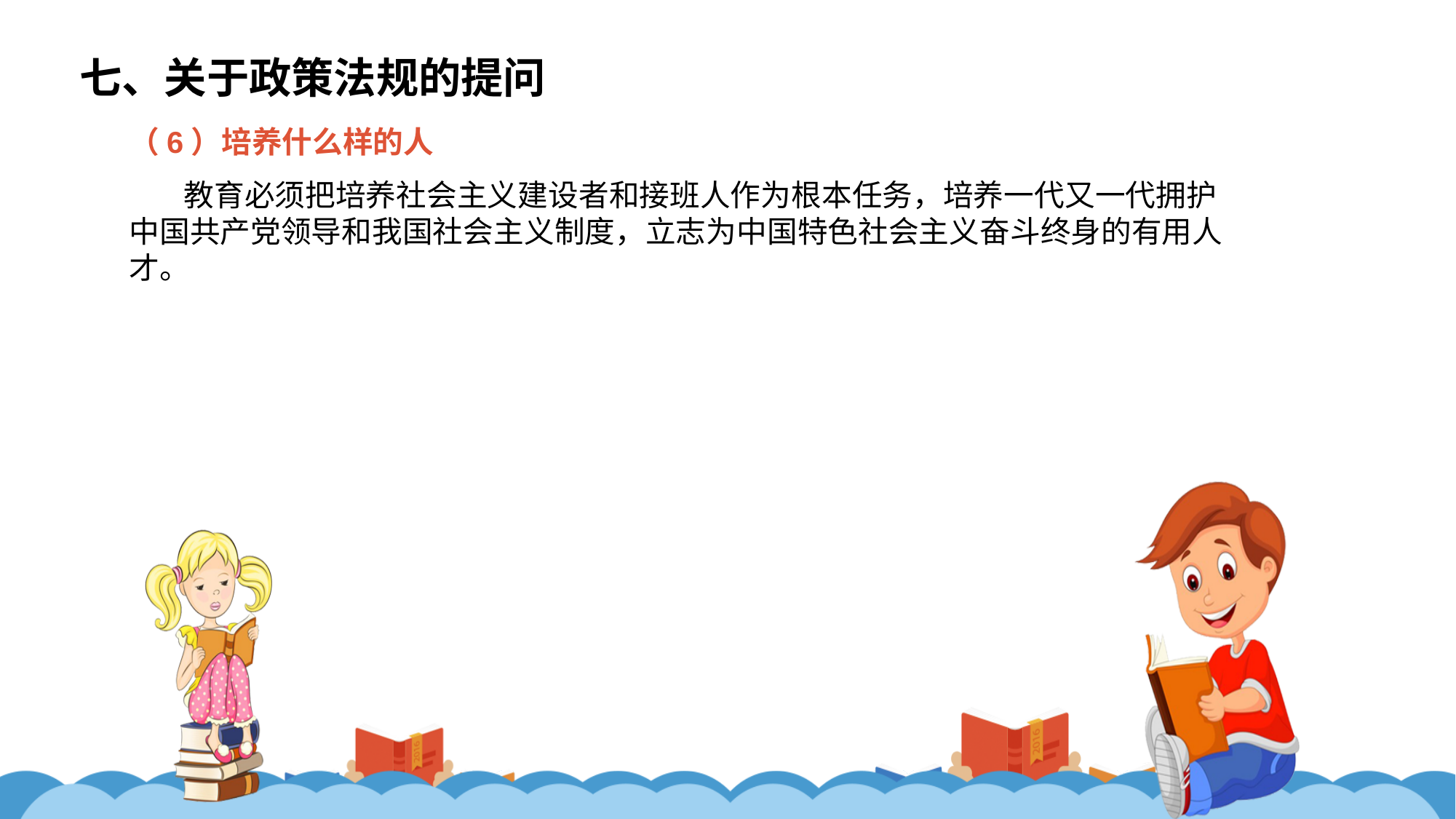

七、关于政策法规的提问
（6）培养什么样的人
教育必须把培养社会主义建设者和接班人作为根本任务，培养一代又一代拥护中国共产党领导和我国社会主义制度，立志为中国特色社会主义奋斗终身的有用人才。